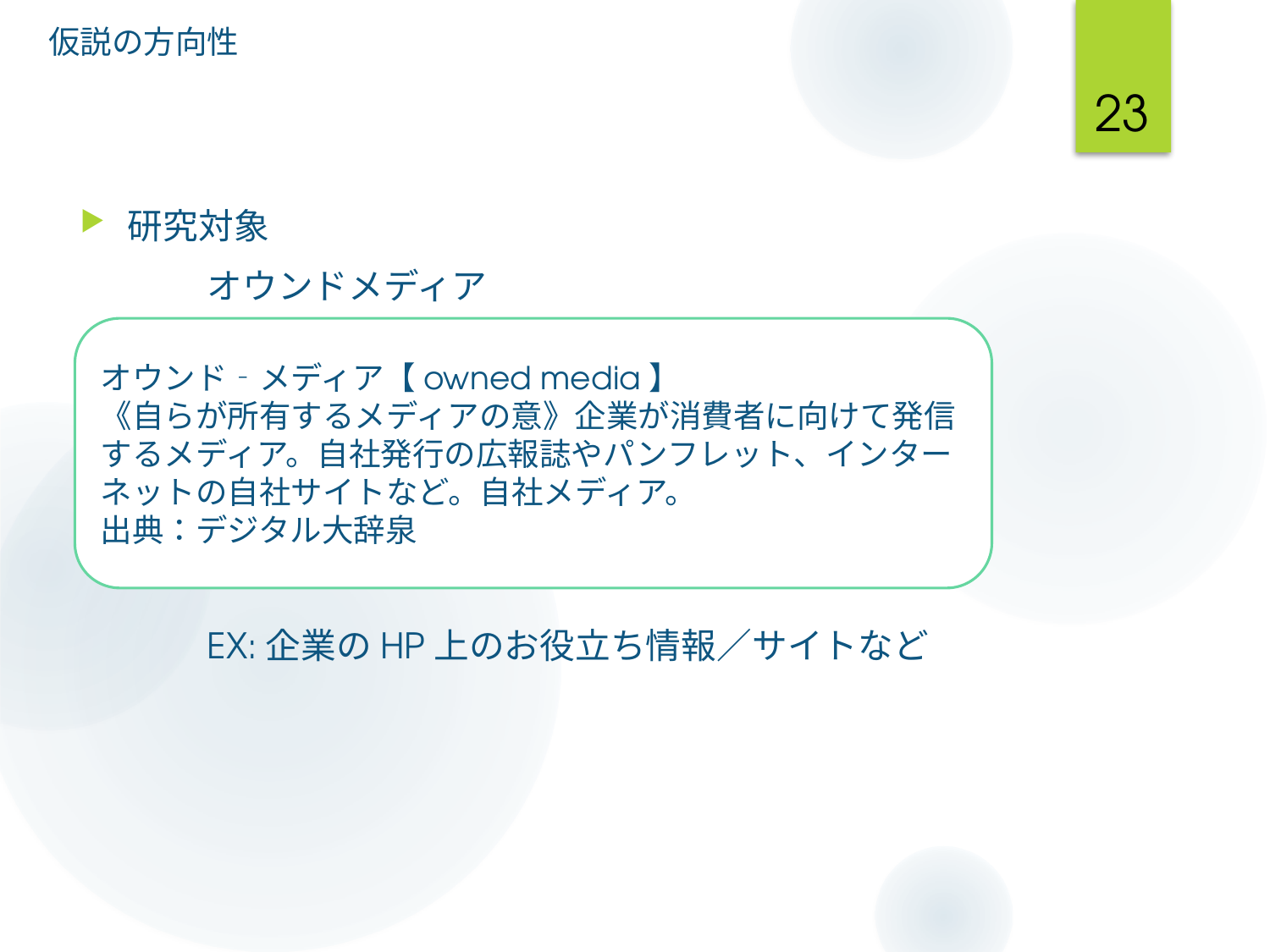

仮説の方向性
23
#

研究対象
	オウンドメディア

	EX:企業のHP上のお役立ち情報／サイトなど

オウンド‐メディア【owned media】
《自らが所有するメディアの意》企業が消費者に向けて発信するメディア。自社発行の広報誌やパンフレット、インターネットの自社サイトなど。自社メディア。
出典：デジタル大辞泉